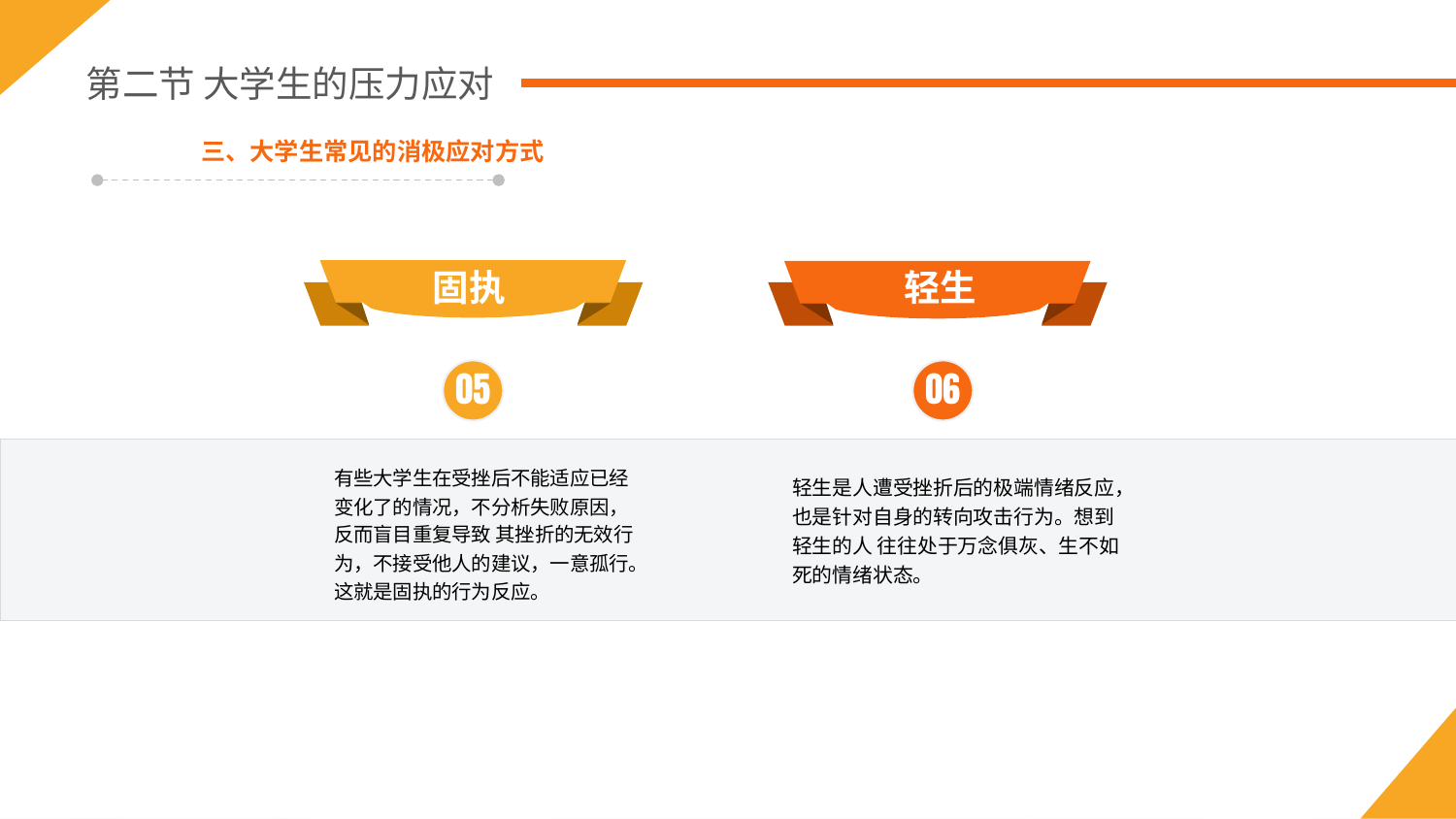

第二节 大学生的压力应对
三、大学生常见的消极应对方式
固执
轻生

05
06

有些大学生在受挫后不能适应已经变化了的情况，不分析失败原因，反而盲目重复导致 其挫折的无效行为，不接受他人的建议，一意孤行。这就是固执的行为反应。
轻生是人遭受挫折后的极端情绪反应，也是针对自身的转向攻击行为。想到轻生的人 往往处于万念俱灰、生不如死的情绪状态。